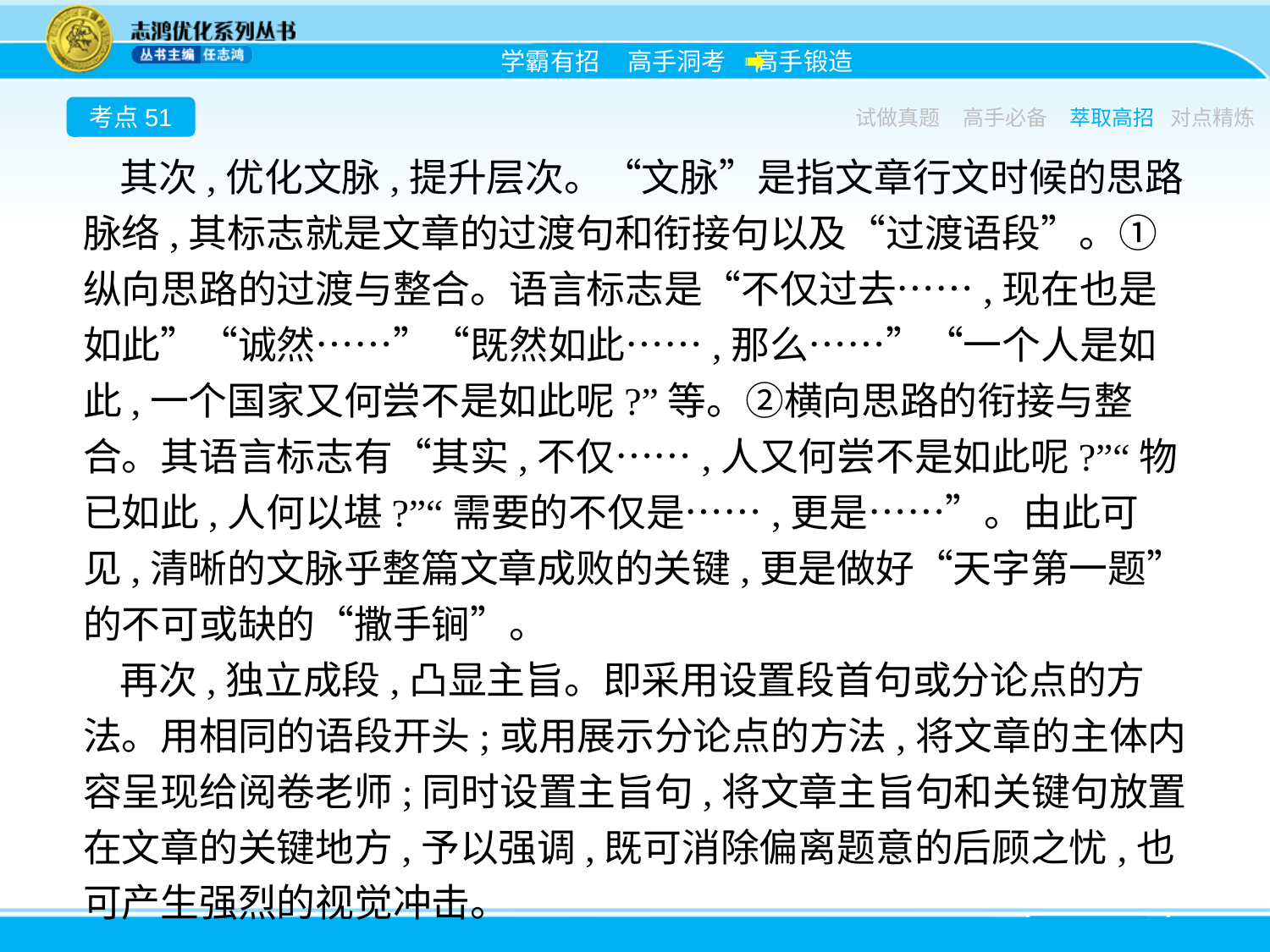

考点51
试做真题
高手必备
萃取高招
对点精炼
其次,优化文脉,提升层次。“文脉”是指文章行文时候的思路脉络,其标志就是文章的过渡句和衔接句以及“过渡语段”。①纵向思路的过渡与整合。语言标志是“不仅过去……,现在也是如此”“诚然……”“既然如此……,那么……”“一个人是如此,一个国家又何尝不是如此呢?”等。②横向思路的衔接与整合。其语言标志有“其实,不仅……,人又何尝不是如此呢?”“物已如此,人何以堪?”“需要的不仅是……,更是……”。由此可见,清晰的文脉乎整篇文章成败的关键,更是做好“天字第一题”的不可或缺的“撒手锏”。
再次,独立成段,凸显主旨。即采用设置段首句或分论点的方法。用相同的语段开头;或用展示分论点的方法,将文章的主体内容呈现给阅卷老师;同时设置主旨句,将文章主旨句和关键句放置在文章的关键地方,予以强调,既可消除偏离题意的后顾之忧,也可产生强烈的视觉冲击。